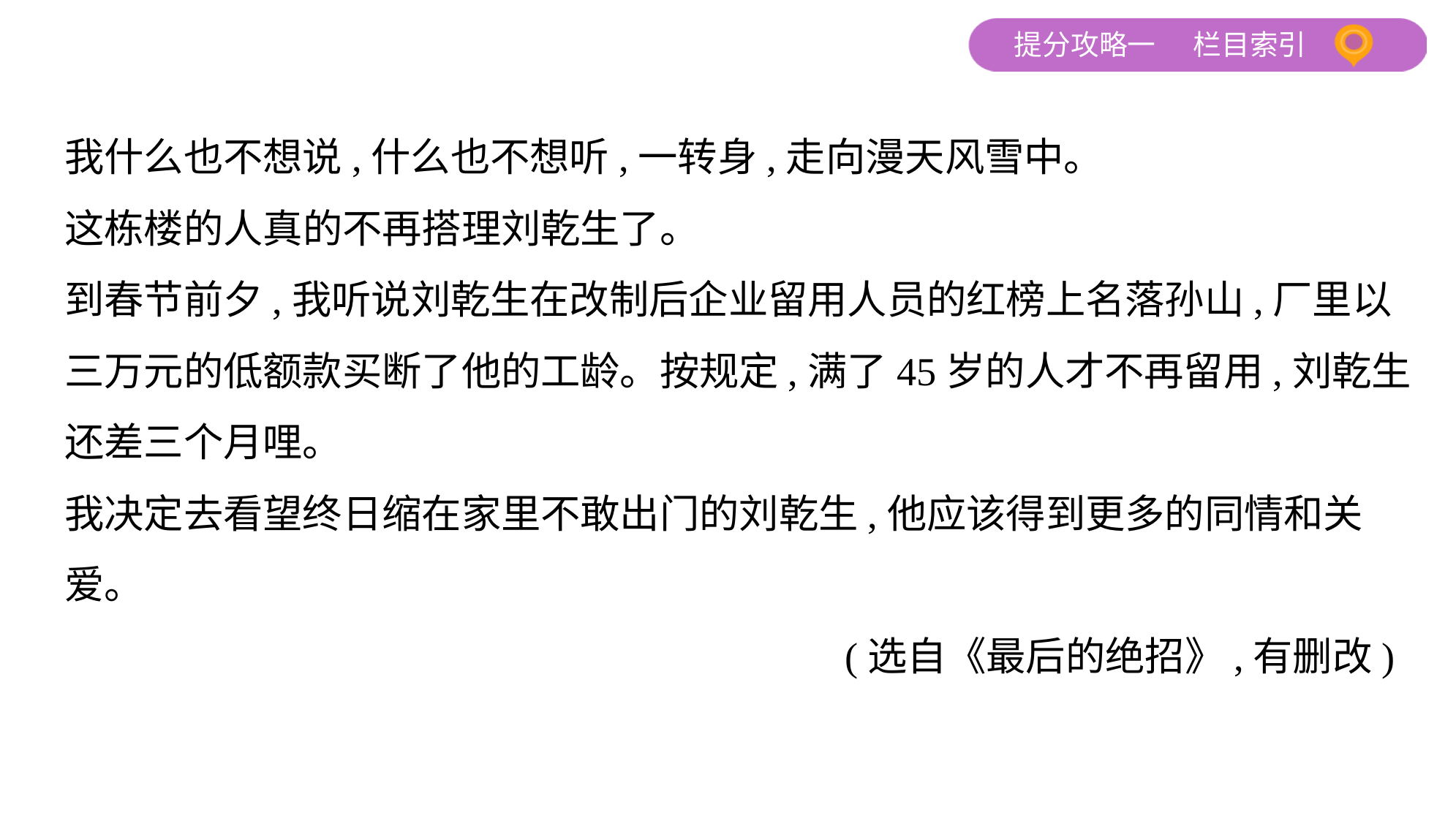

我什么也不想说,什么也不想听,一转身,走向漫天风雪中。
这栋楼的人真的不再搭理刘乾生了。
到春节前夕,我听说刘乾生在改制后企业留用人员的红榜上名落孙山,厂里以
三万元的低额款买断了他的工龄。按规定,满了45岁的人才不再留用,刘乾生
还差三个月哩。
我决定去看望终日缩在家里不敢出门的刘乾生,他应该得到更多的同情和关
爱。
                                                                               (选自《最后的绝招》,有删改)